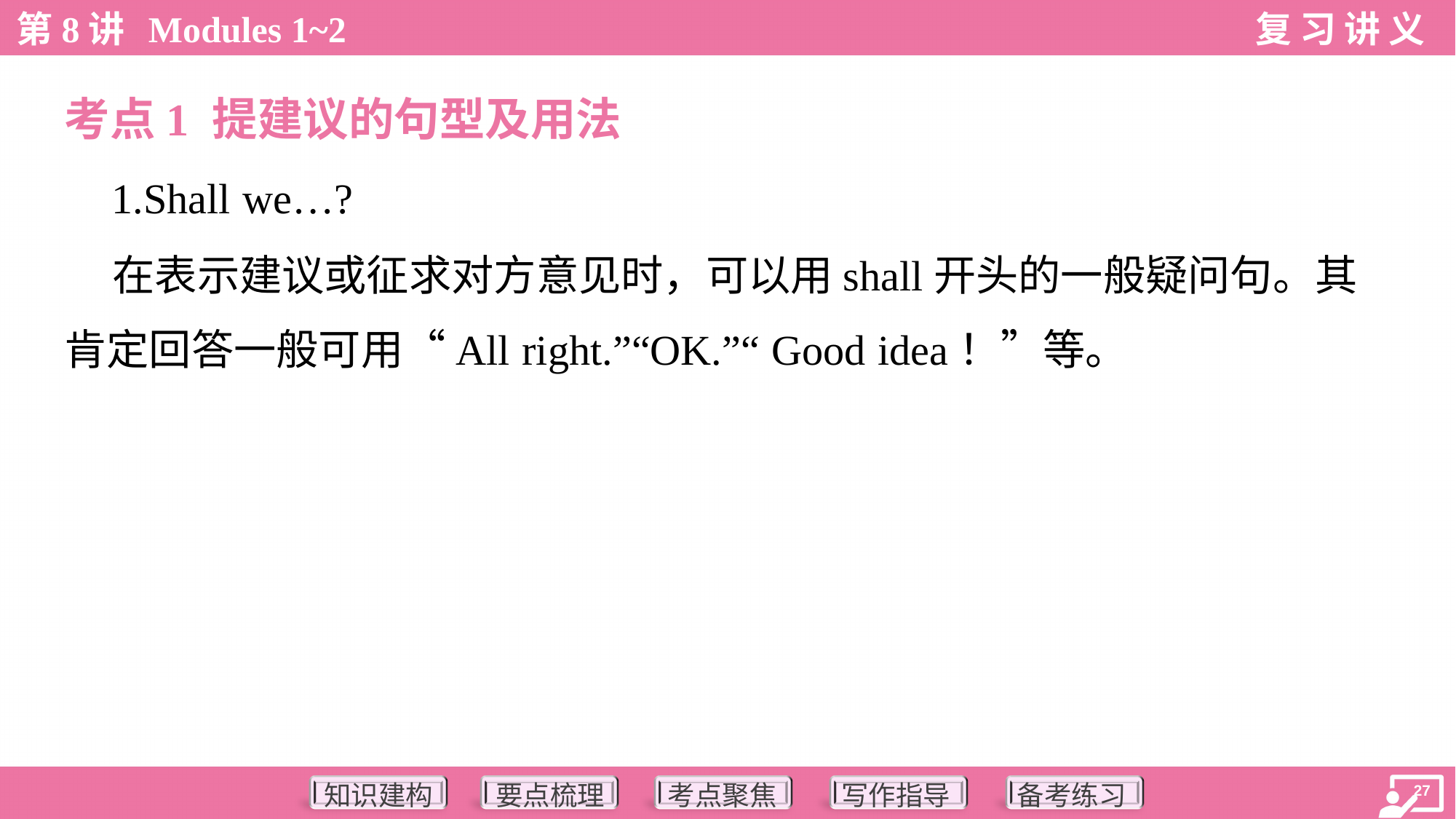

考点1 提建议的句型及用法
    1.Shall we…?
    在表示建议或征求对方意见时，可以用shall开头的一般疑问句。其
肯定回答一般可用“All right.”“OK.”“ Good idea！”等。